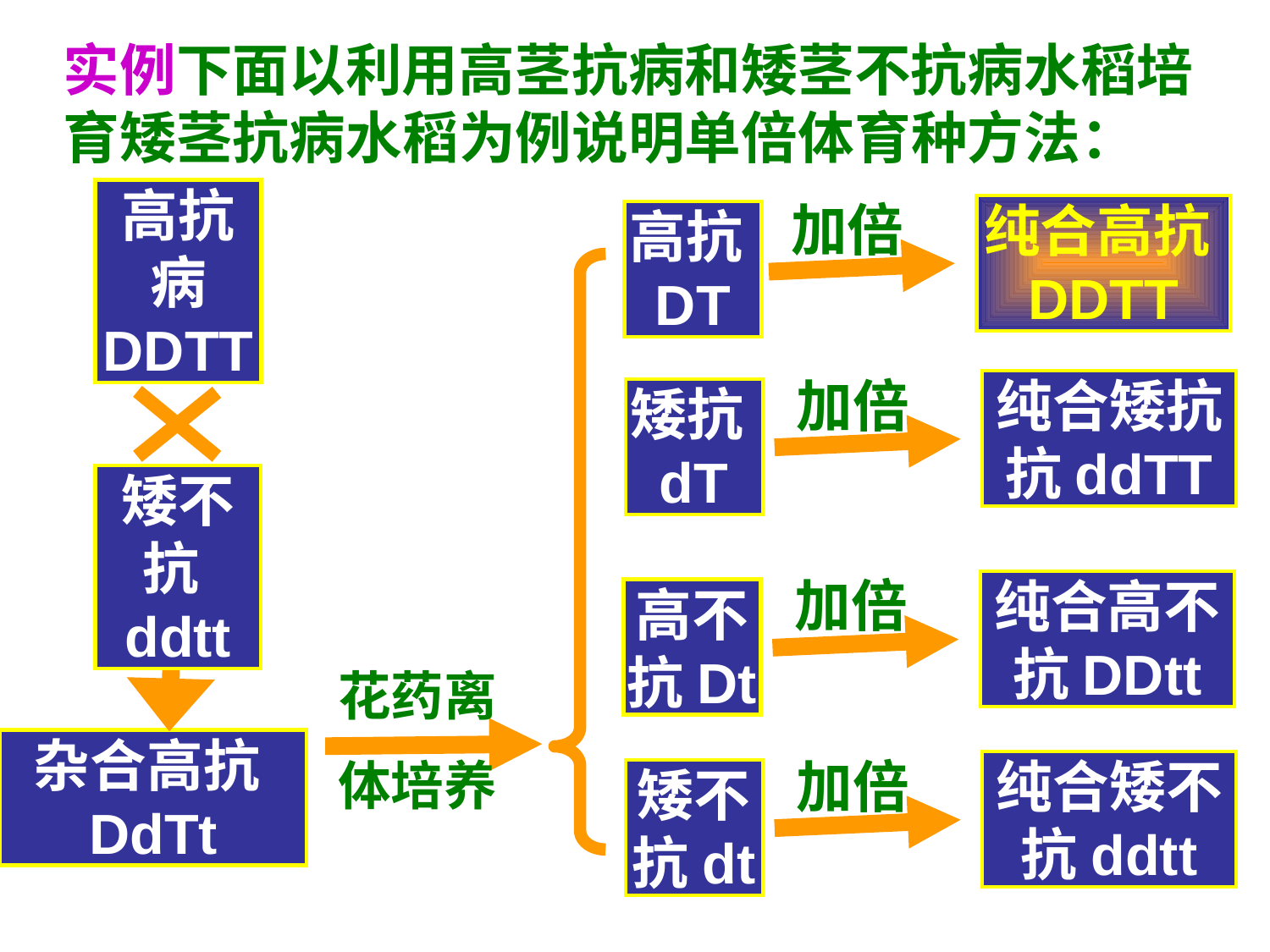

实例下面以利用高茎抗病和矮茎不抗病水稻培育矮茎抗病水稻为例说明单倍体育种方法：
高抗病
DDTT
加倍
纯合高抗DDTT
高抗DT

矮抗dT
高不抗Dt
矮不抗dt

加倍
纯合矮抗抗ddTT

加倍
纯合高不抗DDtt
加倍
纯合矮不抗ddtt

矮不抗ddtt

花药离
体培养
杂合高抗DdTt